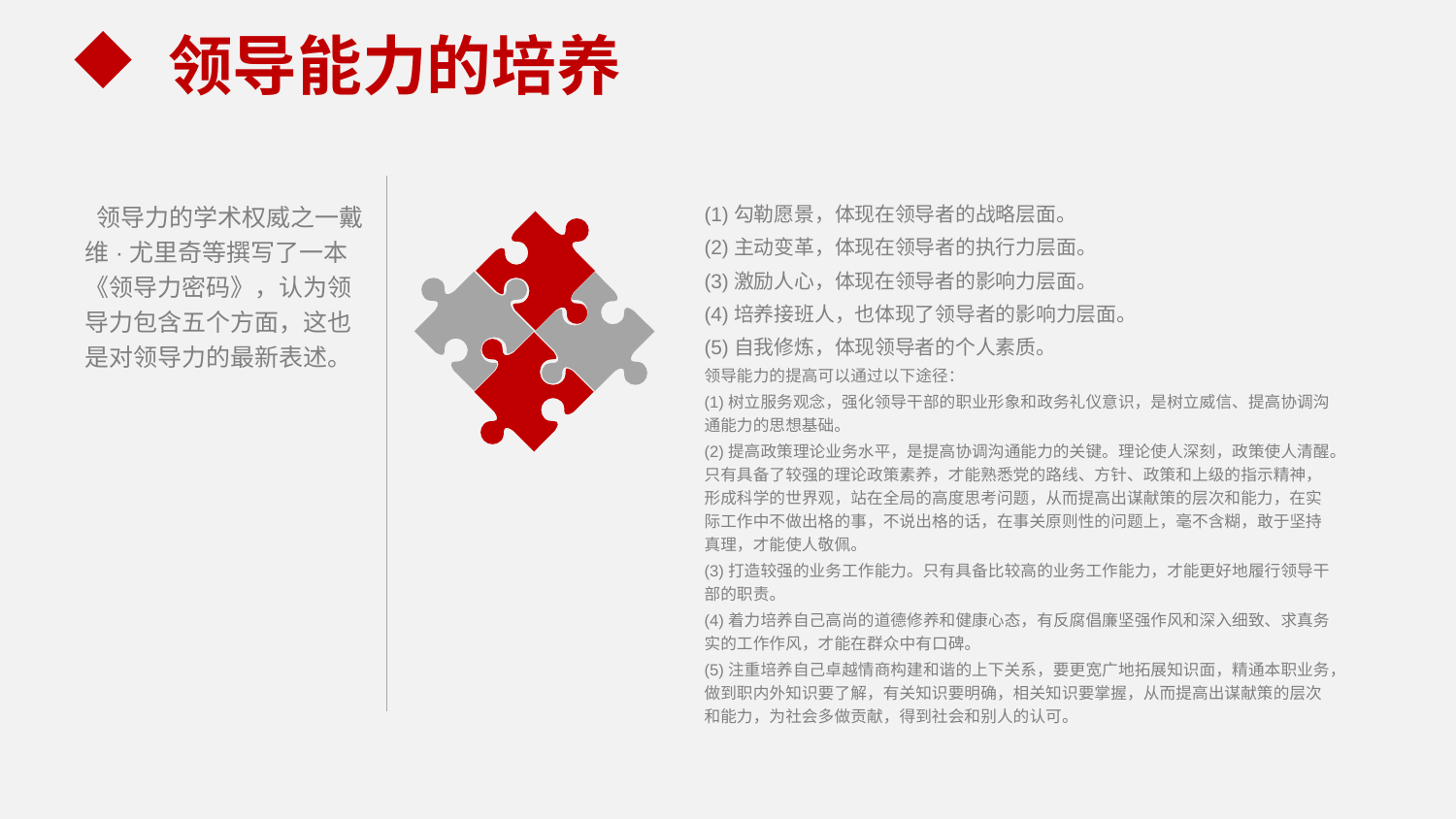

领导能力的培养
 领导力的学术权威之一戴维·尤里奇等撰写了一本《领导力密码》，认为领导力包含五个方面，这也是对领导力的最新表述。
(1)勾勒愿景，体现在领导者的战略层面。
(2)主动变革，体现在领导者的执行力层面。
(3)激励人心，体现在领导者的影响力层面。
(4)培养接班人，也体现了领导者的影响力层面。
(5)自我修炼，体现领导者的个人素质。
领导能力的提高可以通过以下途径：
(1)树立服务观念，强化领导干部的职业形象和政务礼仪意识，是树立威信、提高协调沟通能力的思想基础。
(2)提高政策理论业务水平，是提高协调沟通能力的关键。理论使人深刻，政策使人清醒。只有具备了较强的理论政策素养，才能熟悉党的路线、方针、政策和上级的指示精神，形成科学的世界观，站在全局的高度思考问题，从而提高出谋献策的层次和能力，在实际工作中不做出格的事，不说出格的话，在事关原则性的问题上，毫不含糊，敢于坚持真理，才能使人敬佩。
(3)打造较强的业务工作能力。只有具备比较高的业务工作能力，才能更好地履行领导干部的职责。
(4)着力培养自己高尚的道德修养和健康心态，有反腐倡廉坚强作风和深入细致、求真务实的工作作风，才能在群众中有口碑。
(5)注重培养自己卓越情商构建和谐的上下关系，要更宽广地拓展知识面，精通本职业务，做到职内外知识要了解，有关知识要明确，相关知识要掌握，从而提高出谋献策的层次和能力，为社会多做贡献，得到社会和别人的认可。